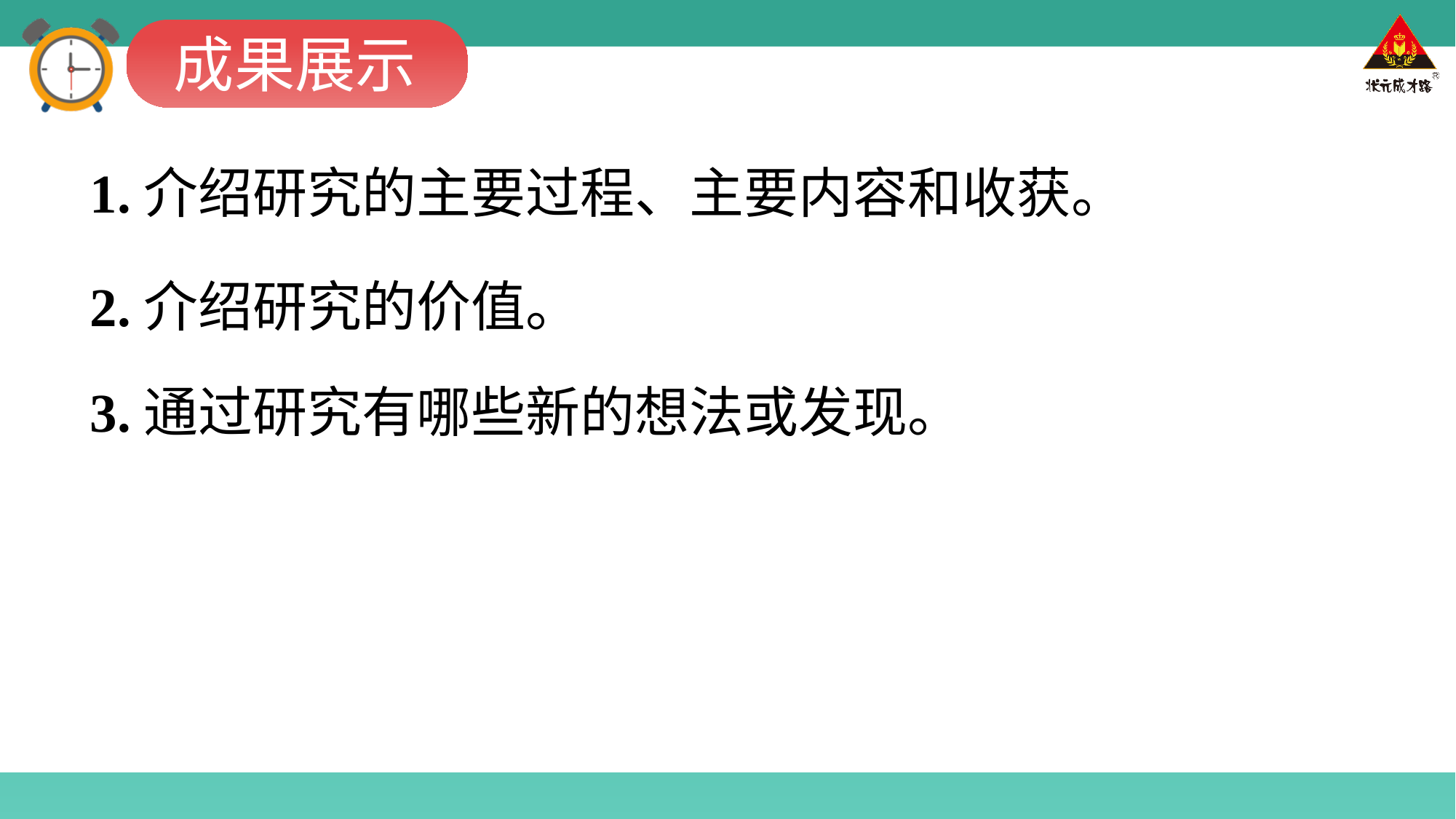

成果展示
1.介绍研究的主要过程、主要内容和收获。
2.介绍研究的价值。
3.通过研究有哪些新的想法或发现。